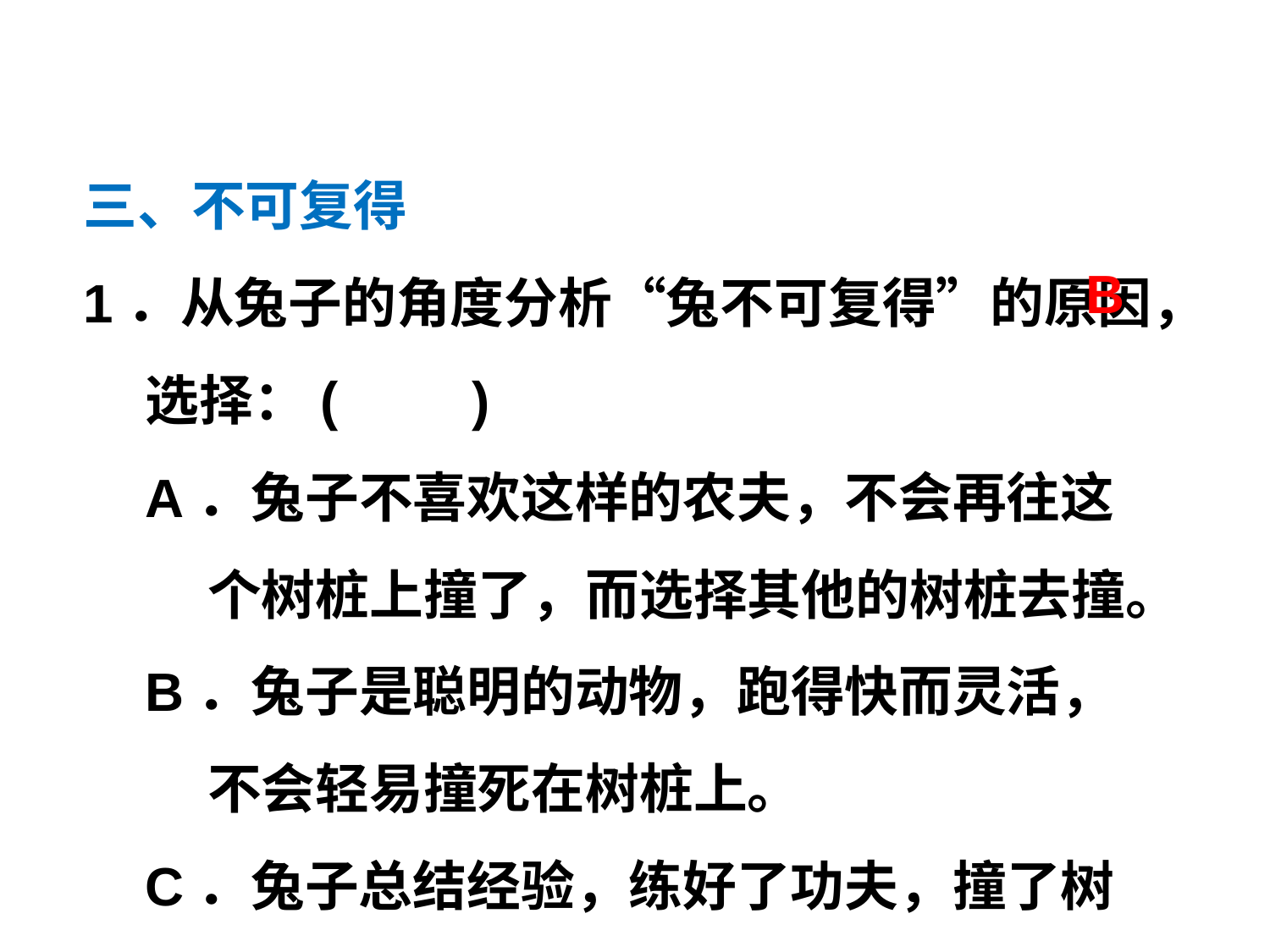

三、不可复得
1．从兔子的角度分析“兔不可复得”的原因，选择：(　　)
A．兔子不喜欢这样的农夫，不会再往这个树桩上撞了，而选择其他的树桩去撞。
B．兔子是聪明的动物，跑得快而灵活，不会轻易撞死在树桩上。
C．兔子总结经验，练好了功夫，撞了树桩也撞不死。
B